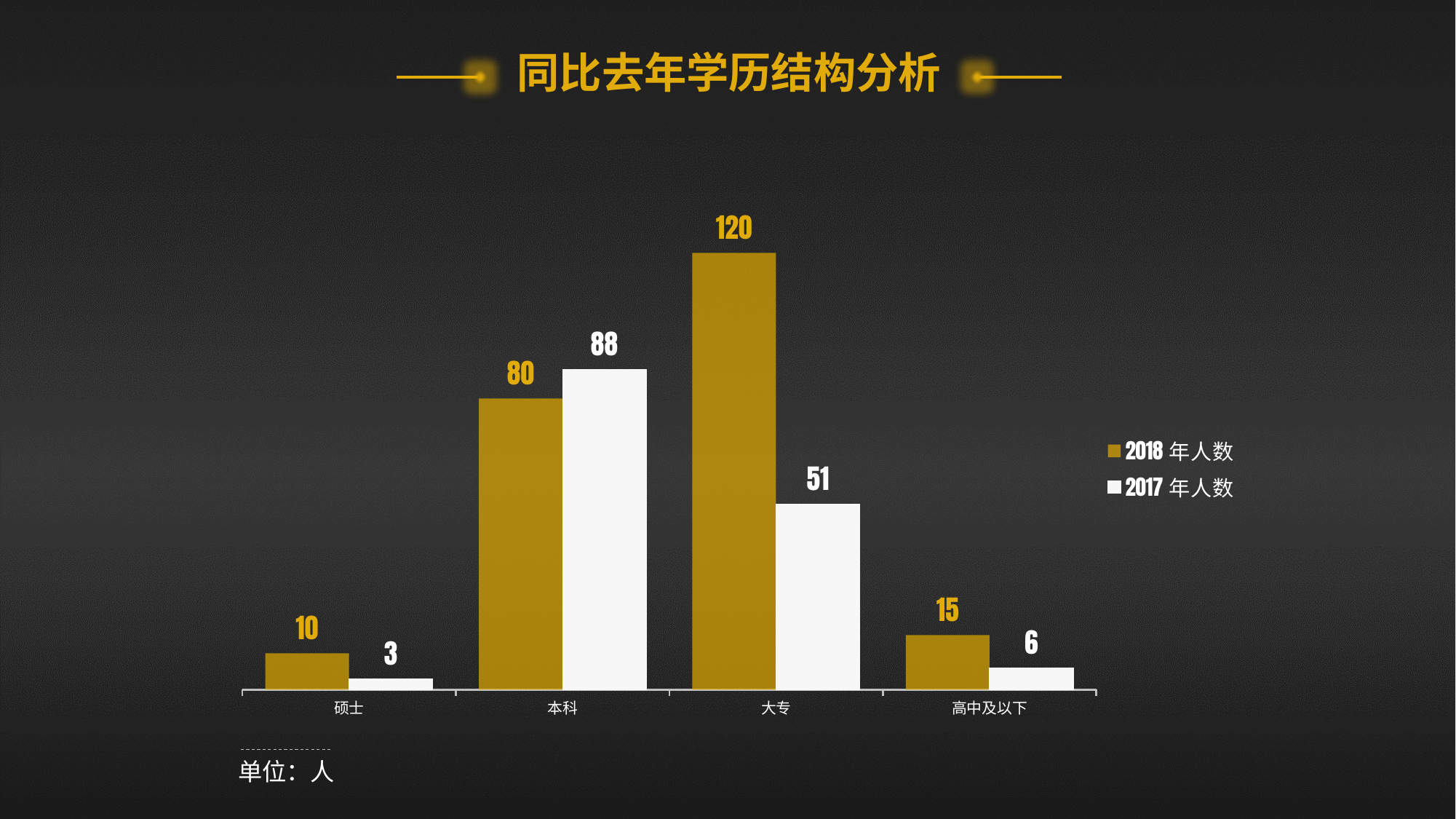

同比去年学历结构分析

### Chart

| Category | 2018年人数 | 2017年人数 |
|---|---|---|
| 硕士 | 10.0 | 3.0 |
| 本科 | 80.0 | 88.0 |
| 大专 | 120.0 | 51.0 |
| 高中及以下 | 15.0 | 6.0 |
单位：人